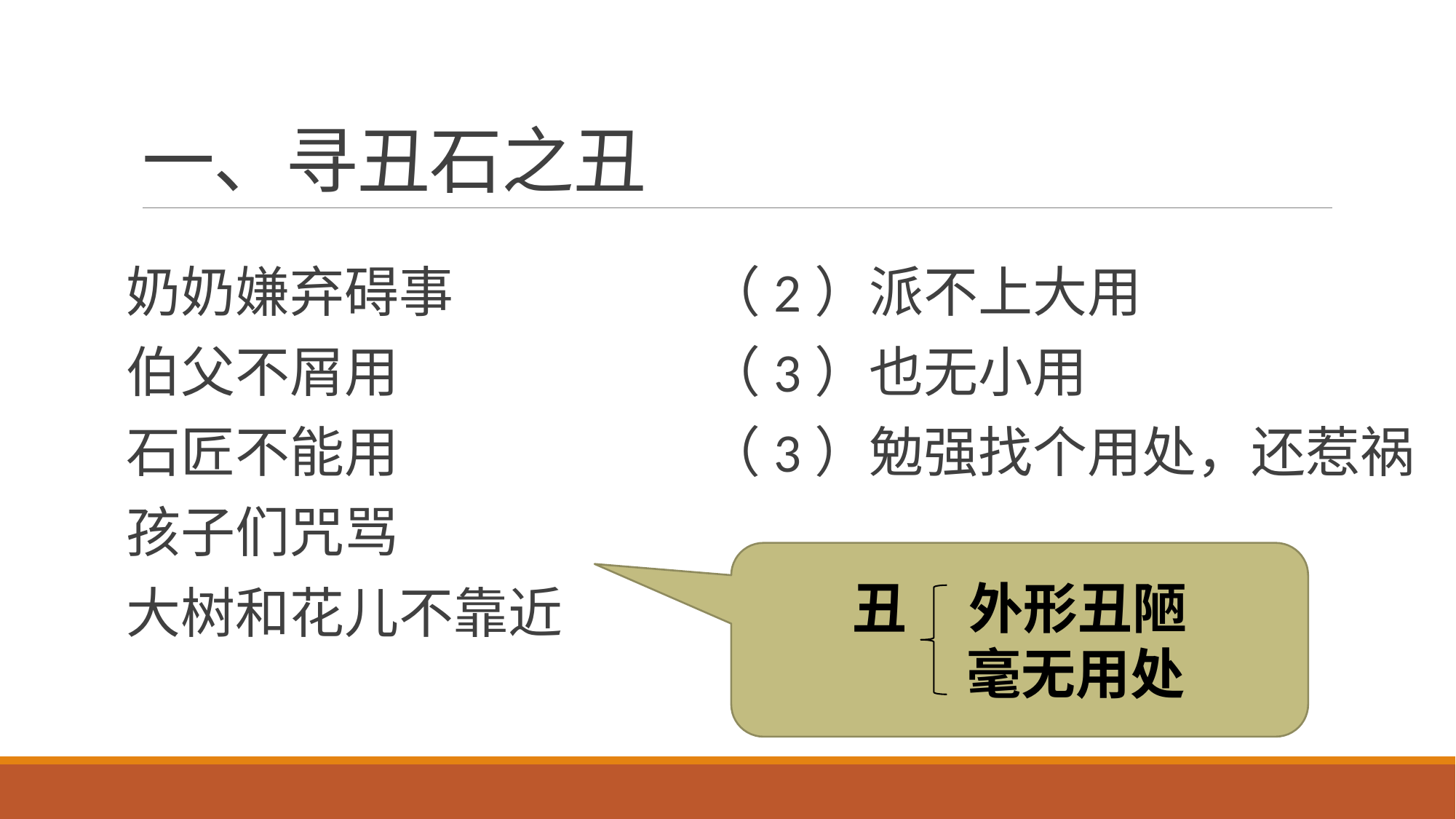

# 一、寻丑石之丑
奶奶嫌弃碍事
伯父不屑用
石匠不能用
孩子们咒骂
大树和花儿不靠近
（2）派不上大用
（3）也无小用
（3）勉强找个用处，还惹祸

丑     外形丑陋
        毫无用处